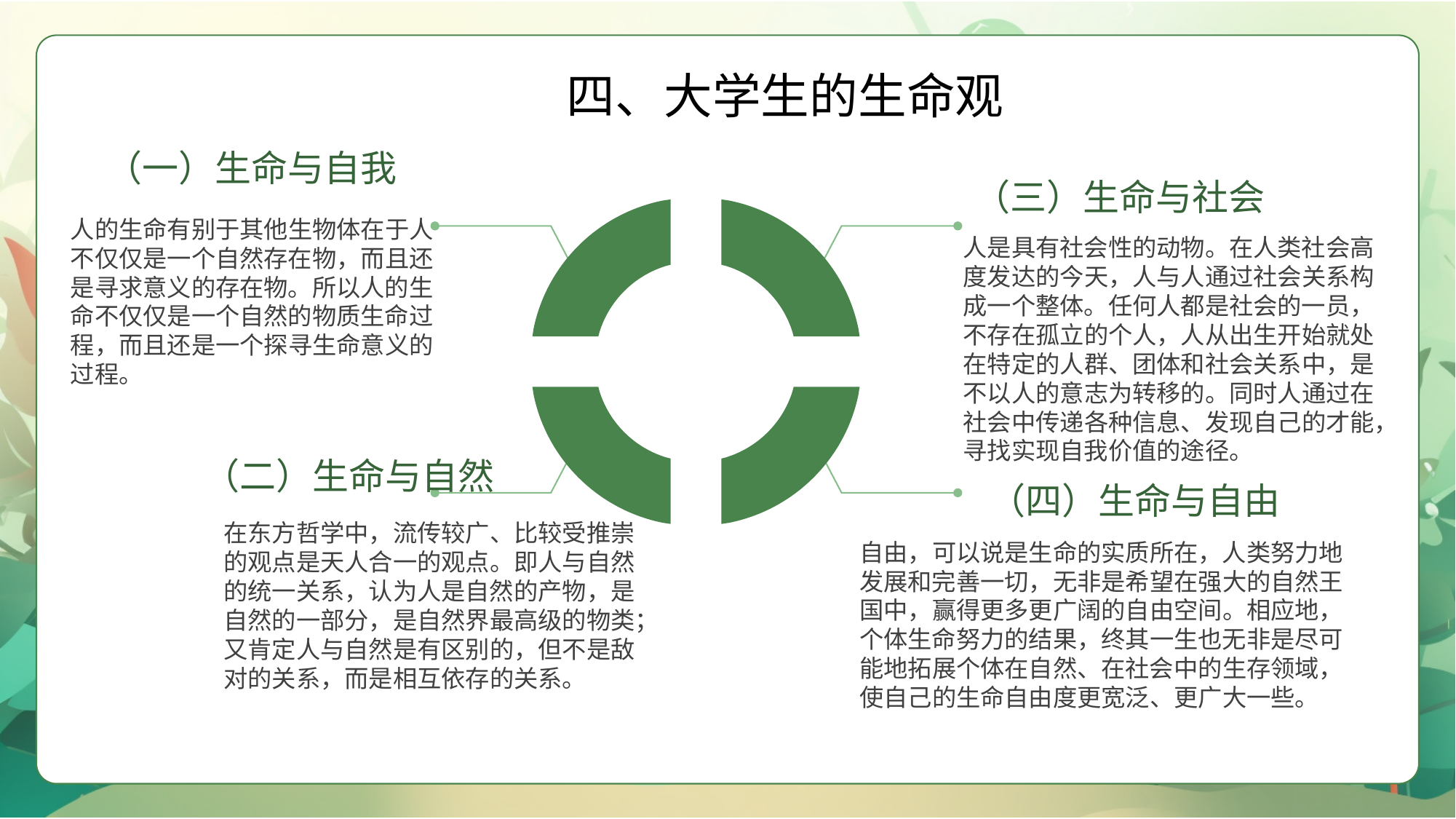

四、大学生的生命观
（一）生命与自我

人的生命有别于其他生物体在于人不仅仅是一个自然存在物，而且还是寻求意义的存在物。所以人的生命不仅仅是一个自然的物质生命过程，而且还是一个探寻生命意义的过程。

（三）生命与社会
人是具有社会性的动物。在人类社会高度发达的今天，人与人通过社会关系构成一个整体。任何人都是社会的一员，不存在孤立的个人，人从出生开始就处在特定的人群、团体和社会关系中，是不以人的意志为转移的。同时人通过在社会中传递各种信息、发现自己的才能，寻找实现自我价值的途径。
（二）生命与自然
（四）生命与自由
在东方哲学中，流传较广、比较受推崇的观点是天人合一的观点。即人与自然的统一关系，认为人是自然的产物，是自然的一部分，是自然界最高级的物类；又肯定人与自然是有区别的，但不是敌对的关系，而是相互依存的关系。
自由，可以说是生命的实质所在，人类努力地发展和完善一切，无非是希望在强大的自然王国中，赢得更多更广阔的自由空间。相应地，个体生命努力的结果，终其一生也无非是尽可能地拓展个体在自然、在社会中的生存领域，使自己的生命自由度更宽泛、更广大一些。